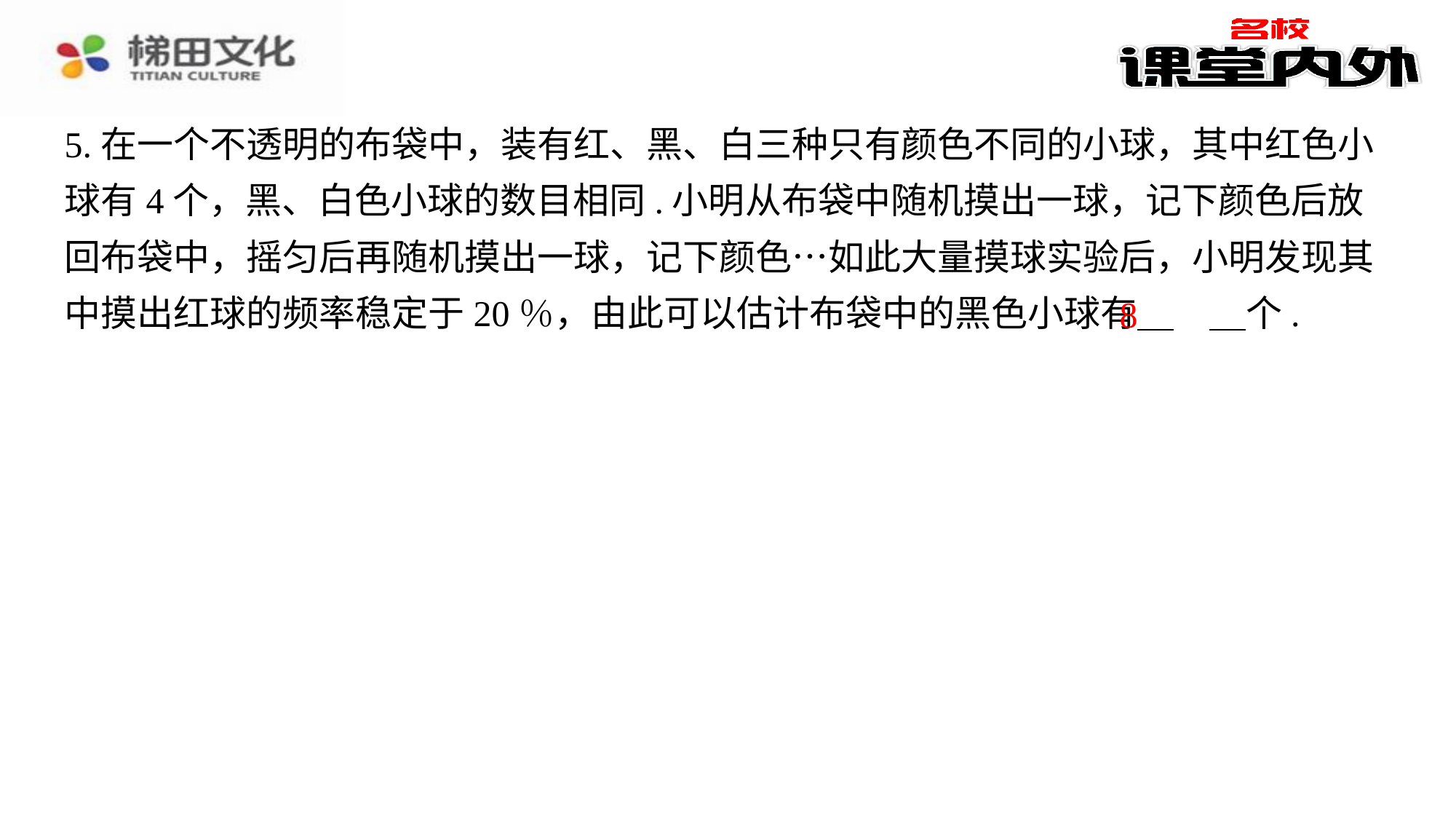

5.在一个不透明的布袋中，装有红、黑、白三种只有颜色不同的小球，其中红色小球有4个，黑、白色小球的数目相同.小明从布袋中随机摸出一球，记下颜色后放回布袋中，摇匀后再随机摸出一球，记下颜色…如此大量摸球实验后，小明发现其中摸出红球的频率稳定于20％，由此可以估计布袋中的黑色小球有 　8　⁠个.
8